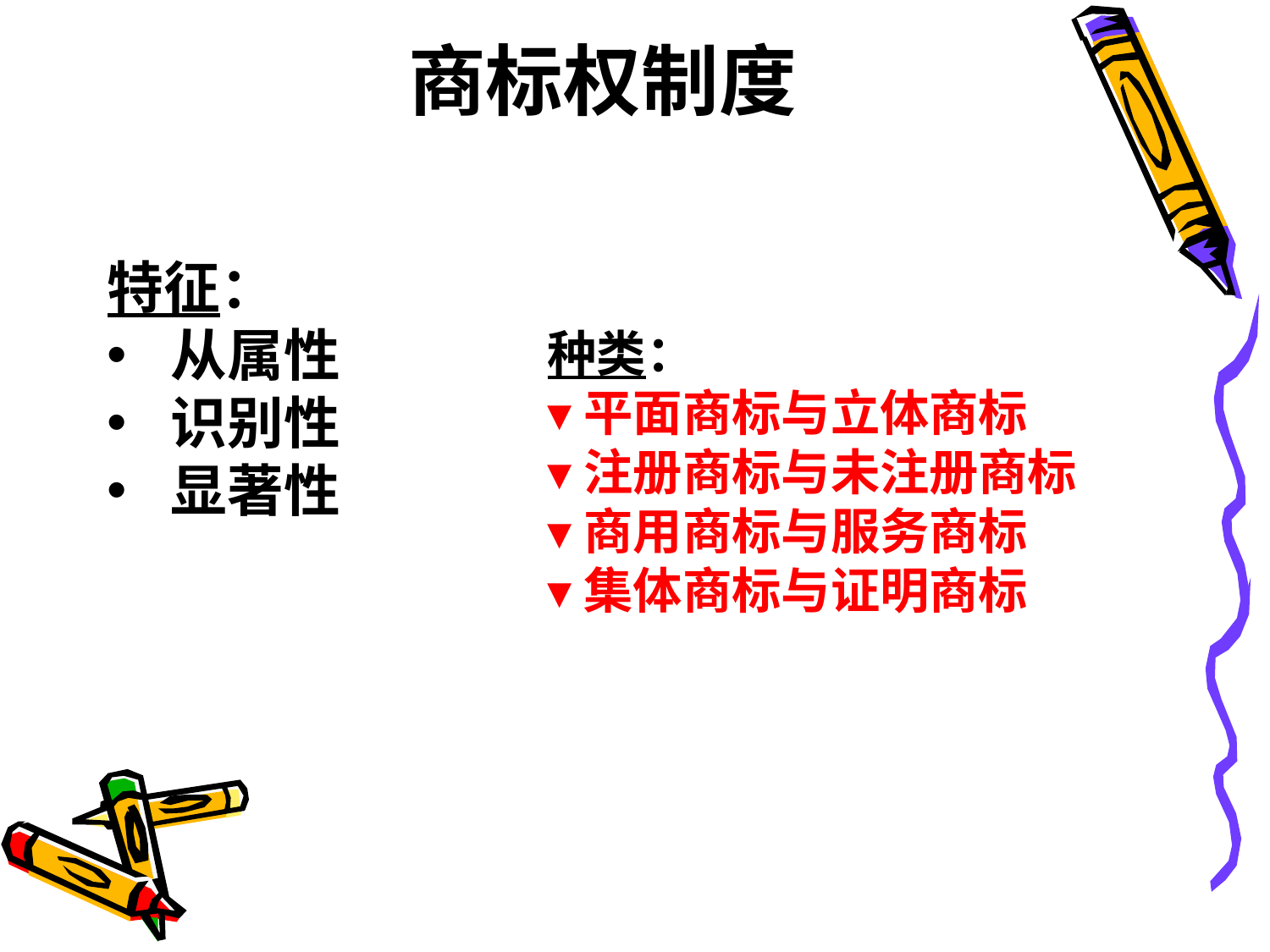

商标权制度
特征：
从属性
识别性
显著性
种类：
▾平面商标与立体商标
▾注册商标与未注册商标
▾商用商标与服务商标
▾集体商标与证明商标